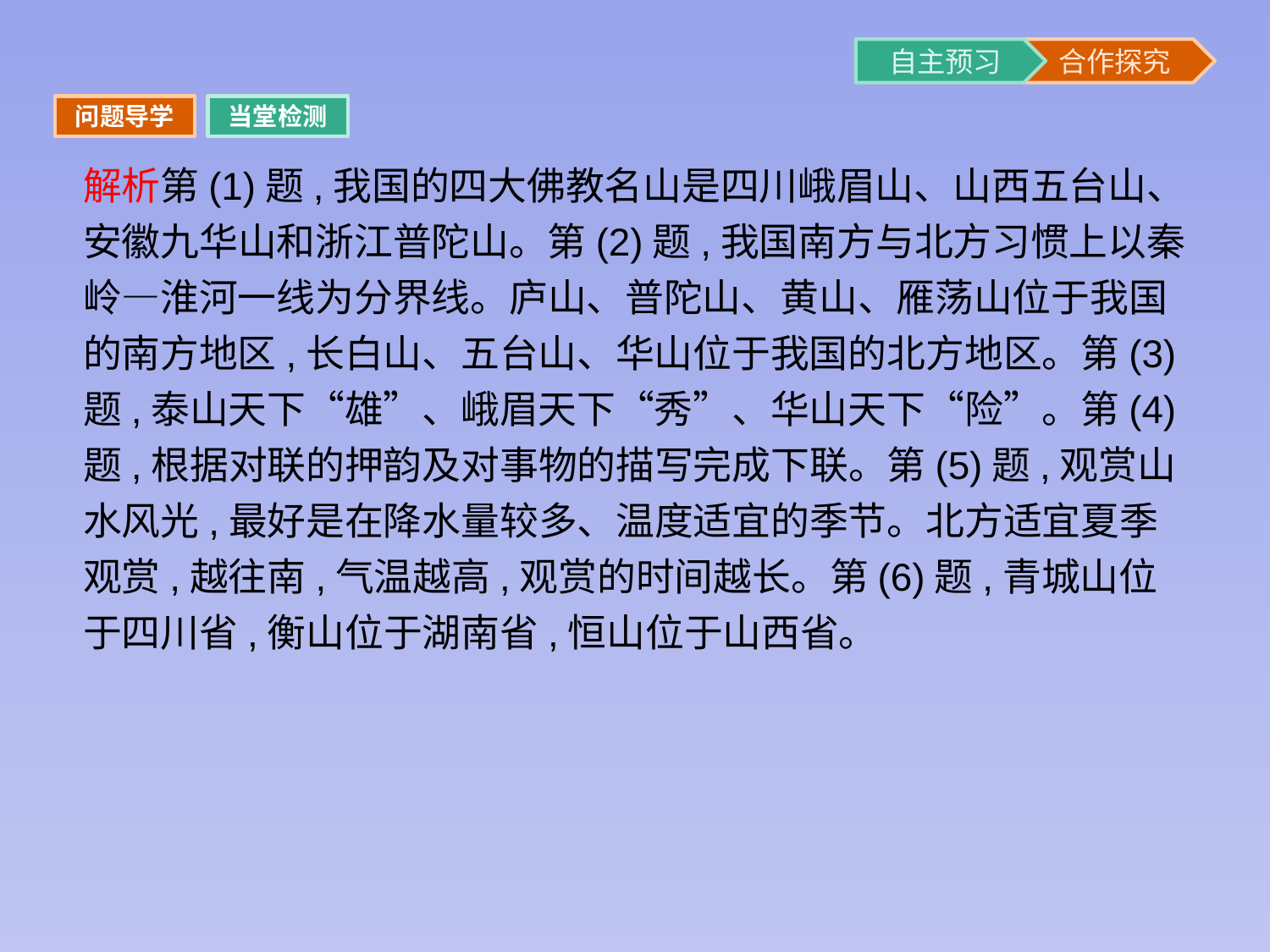

问题导学
当堂检测
解析第(1)题,我国的四大佛教名山是四川峨眉山、山西五台山、安徽九华山和浙江普陀山。第(2)题,我国南方与北方习惯上以秦岭—淮河一线为分界线。庐山、普陀山、黄山、雁荡山位于我国的南方地区,长白山、五台山、华山位于我国的北方地区。第(3)题,泰山天下“雄”、峨眉天下“秀”、华山天下“险”。第(4)题,根据对联的押韵及对事物的描写完成下联。第(5)题,观赏山水风光,最好是在降水量较多、温度适宜的季节。北方适宜夏季观赏,越往南,气温越高,观赏的时间越长。第(6)题,青城山位于四川省,衡山位于湖南省,恒山位于山西省。